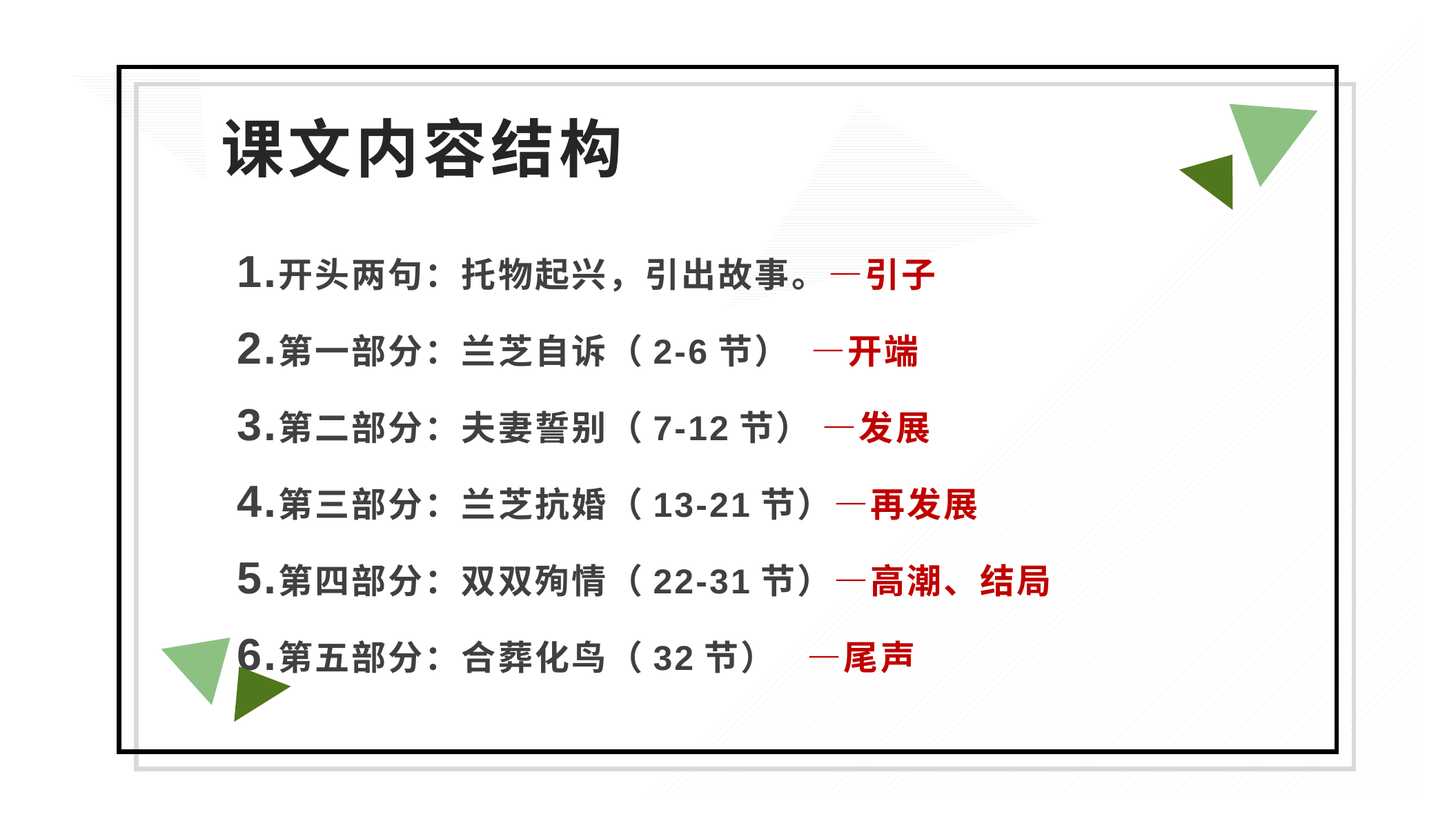

课文内容结构

开头两句：托物起兴，引出故事。—引子
第一部分：兰芝自诉（2-6节）  —开端
第二部分：夫妻誓别（7-12节） —发展
第三部分：兰芝抗婚（13-21节）—再发展
第四部分：双双殉情（22-31节）—高潮、结局
第五部分：合葬化鸟（32节）   —尾声